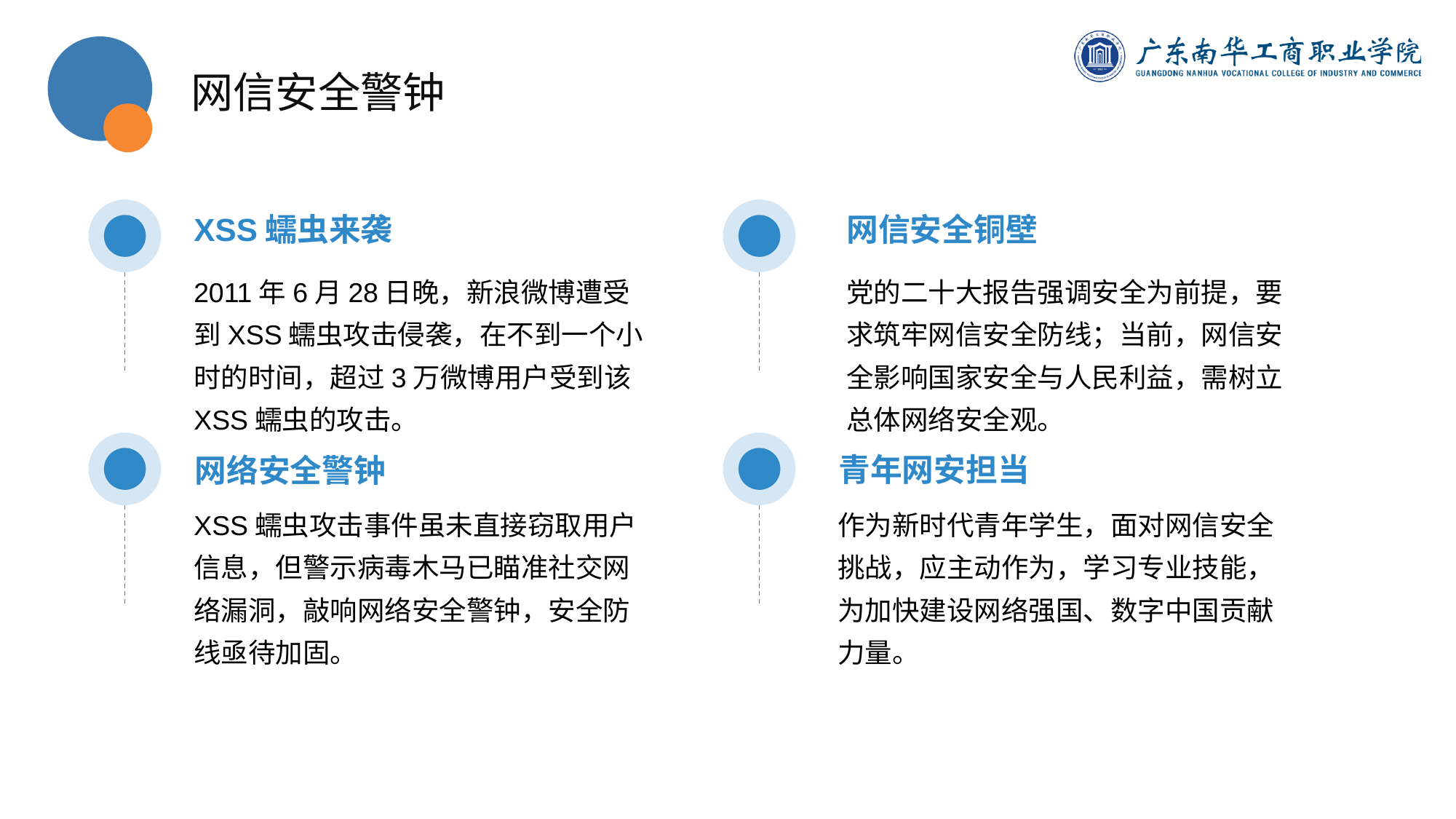

网信安全警钟

XSS蠕虫来袭
网信安全铜壁

2011年6月28日晚，新浪微博遭受到XSS蠕虫攻击侵袭，在不到一个小时的时间，超过3万微博用户受到该XSS蠕虫的攻击。
党的二十大报告强调安全为前提，要求筑牢网信安全防线；当前，网信安全影响国家安全与人民利益，需树立总体网络安全观。
青年网安担当
网络安全警钟

XSS蠕虫攻击事件虽未直接窃取用户信息，但警示病毒木马已瞄准社交网络漏洞，敲响网络安全警钟，安全防线亟待加固。
作为新时代青年学生，面对网信安全挑战，应主动作为，学习专业技能，为加快建设网络强国、数字中国贡献力量。